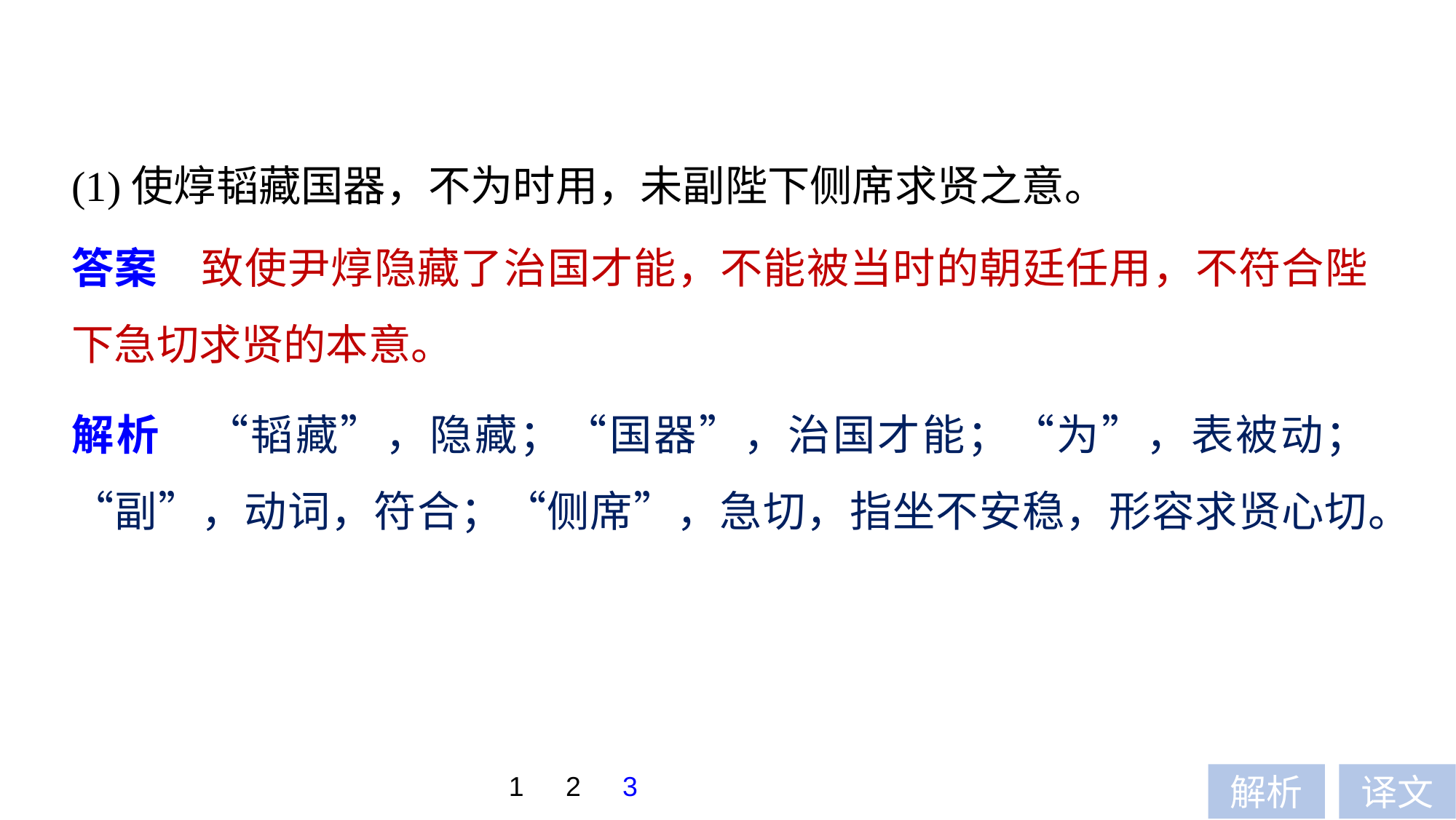

(1)使焞韬藏国器，不为时用，未副陛下侧席求贤之意。
答案　致使尹焞隐藏了治国才能，不能被当时的朝廷任用，不符合陛下急切求贤的本意。
解析　“韬藏”，隐藏；“国器”，治国才能；“为”，表被动；“副”，动词，符合；“侧席”，急切，指坐不安稳，形容求贤心切。
1
2
3
解析
译文